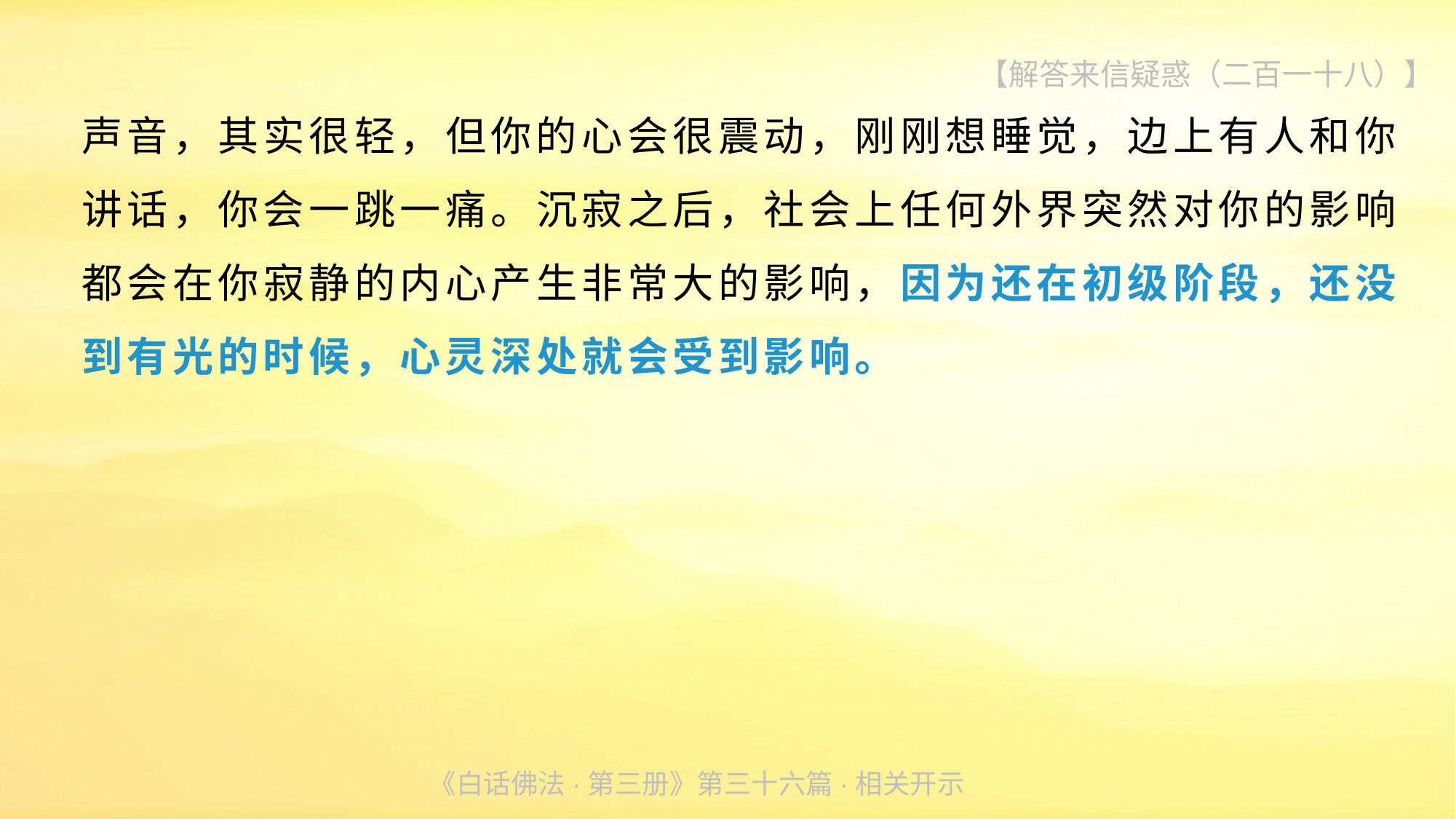

【解答来信疑惑（二百一十八）】
声音，其实很轻，但你的心会很震动，刚刚想睡觉，边上有人和你讲话，你会一跳一痛。沉寂之后，社会上任何外界突然对你的影响都会在你寂静的内心产生非常大的影响，因为还在初级阶段，还没到有光的时候，心灵深处就会受到影响。
《白话佛法·第三册》第三十六篇·相关开示